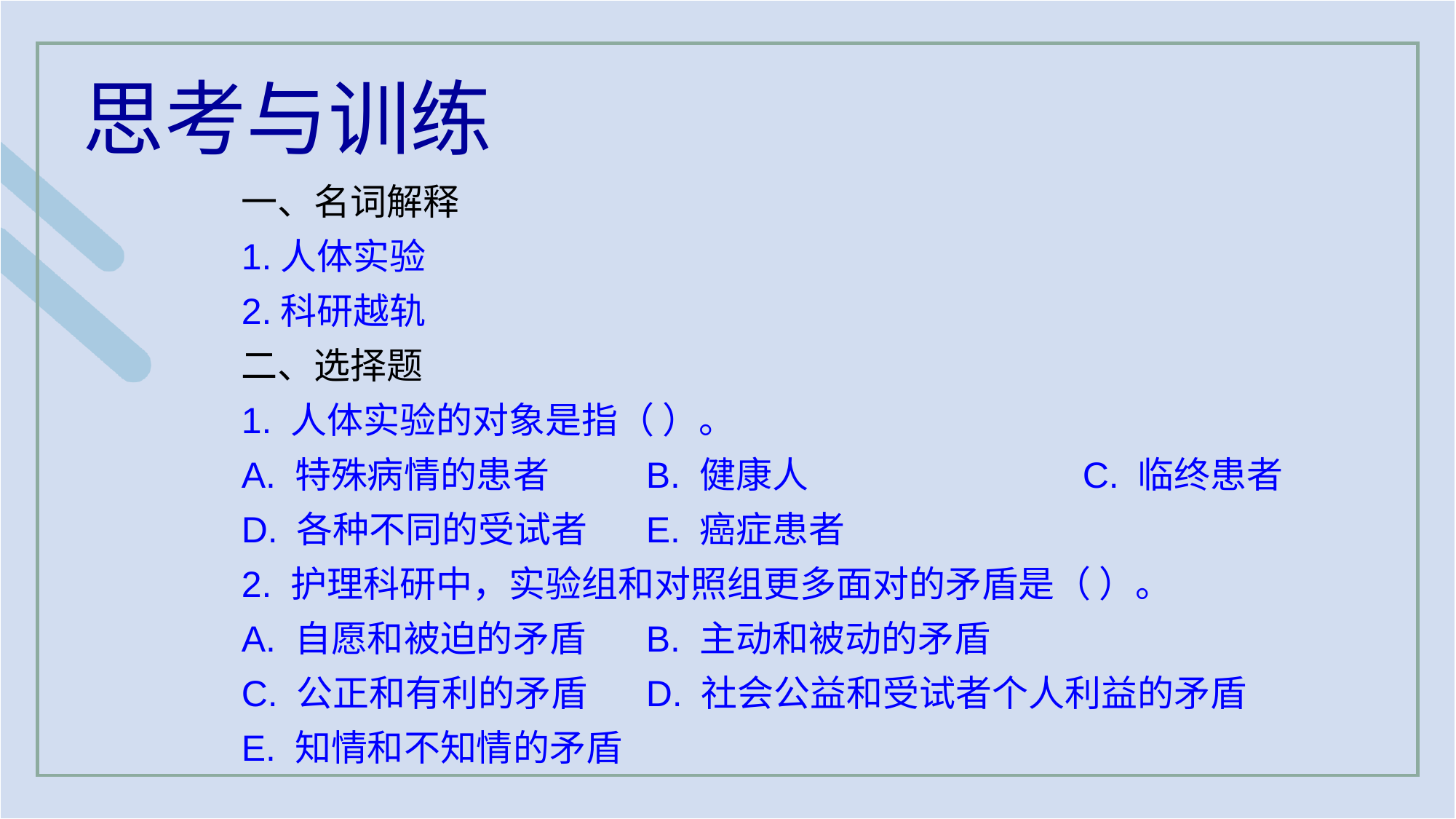

思考与训练
一、名词解释
1.人体实验
2.科研越轨
二、选择题
1. 人体实验的对象是指（ ）。
A. 特殊病情的患者 	B. 健康人 			C. 临终患者
D. 各种不同的受试者 	E. 癌症患者
2. 护理科研中，实验组和对照组更多面对的矛盾是（ ）。
A. 自愿和被迫的矛盾 	B. 主动和被动的矛盾
C. 公正和有利的矛盾 	D. 社会公益和受试者个人利益的矛盾
E. 知情和不知情的矛盾